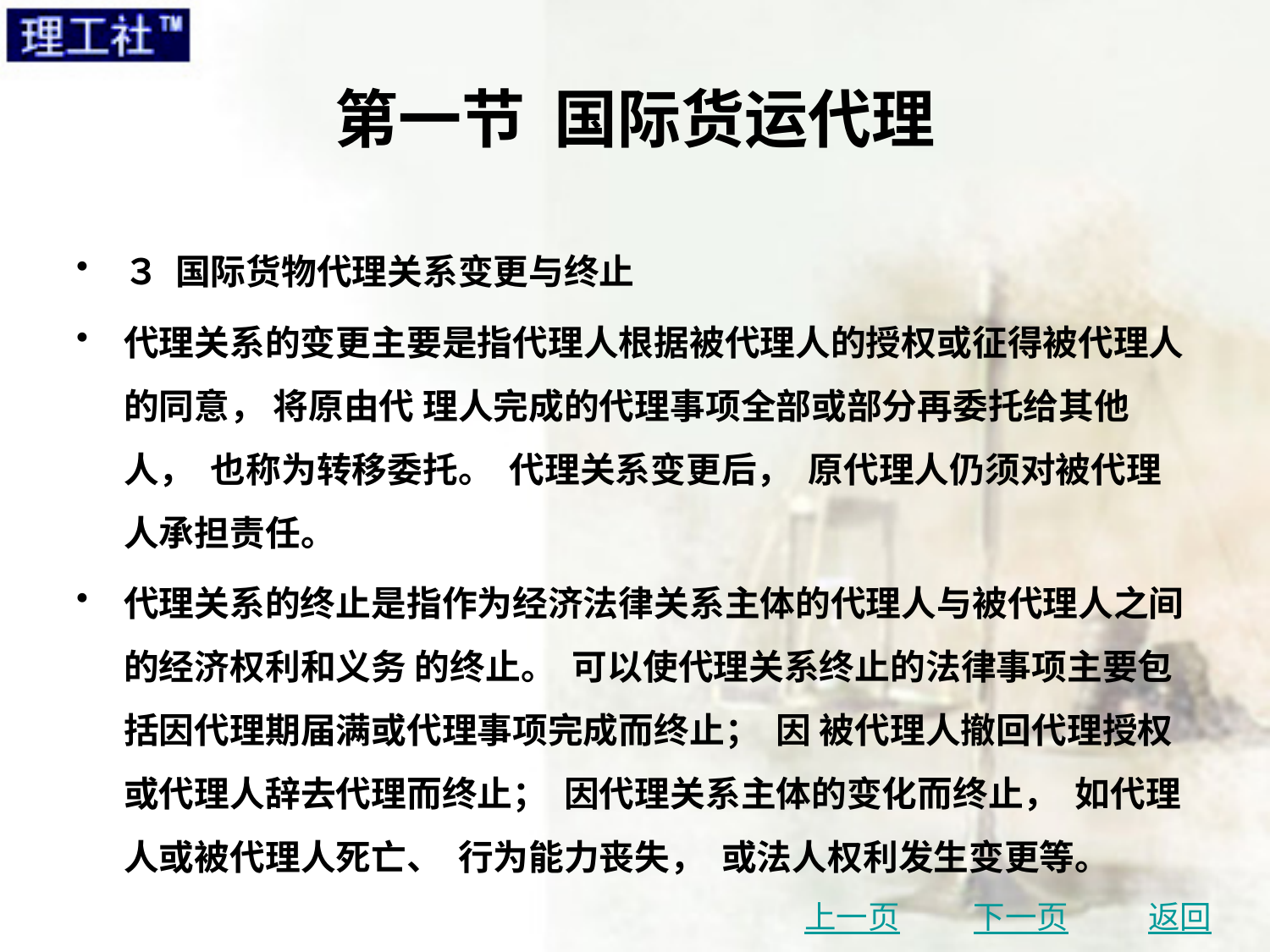

# 第一节  国际货运代理
３  国际货物代理关系变更与终止
代理关系的变更主要是指代理人根据被代理人的授权或征得被代理人的同意， 将原由代 理人完成的代理事项全部或部分再委托给其他人，  也称为转移委托。  代理关系变更后，  原代理人仍须对被代理人承担责任。
代理关系的终止是指作为经济法律关系主体的代理人与被代理人之间的经济权利和义务 的终止。  可以使代理关系终止的法律事项主要包括因代理期届满或代理事项完成而终止；  因 被代理人撤回代理授权或代理人辞去代理而终止；  因代理关系主体的变化而终止，  如代理人或被代理人死亡、  行为能力丧失，  或法人权利发生变更等。

上一页
下一页
返回